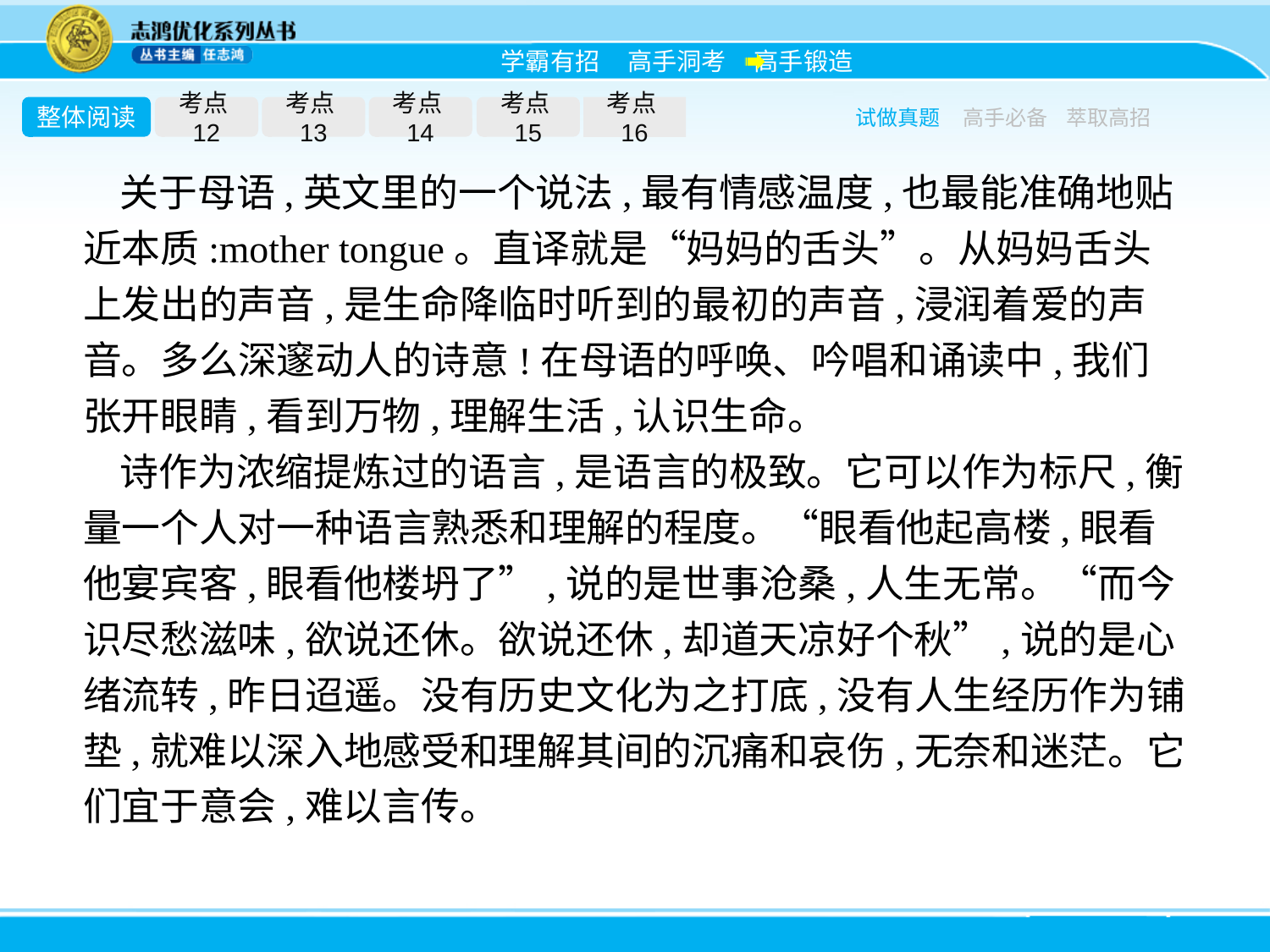

整体阅读
考点12
考点13
考点14
考点15
考点16
试做真题
高手必备
萃取高招
关于母语,英文里的一个说法,最有情感温度,也最能准确地贴近本质:mother tongue。直译就是“妈妈的舌头”。从妈妈舌头上发出的声音,是生命降临时听到的最初的声音,浸润着爱的声音。多么深邃动人的诗意!在母语的呼唤、吟唱和诵读中,我们张开眼睛,看到万物,理解生活,认识生命。
诗作为浓缩提炼过的语言,是语言的极致。它可以作为标尺,衡量一个人对一种语言熟悉和理解的程度。“眼看他起高楼,眼看他宴宾客,眼看他楼坍了”,说的是世事沧桑,人生无常。“而今识尽愁滋味,欲说还休。欲说还休,却道天凉好个秋”,说的是心绪流转,昨日迢遥。没有历史文化为之打底,没有人生经历作为铺垫,就难以深入地感受和理解其间的沉痛和哀伤,无奈和迷茫。它们宜于意会,难以言传。